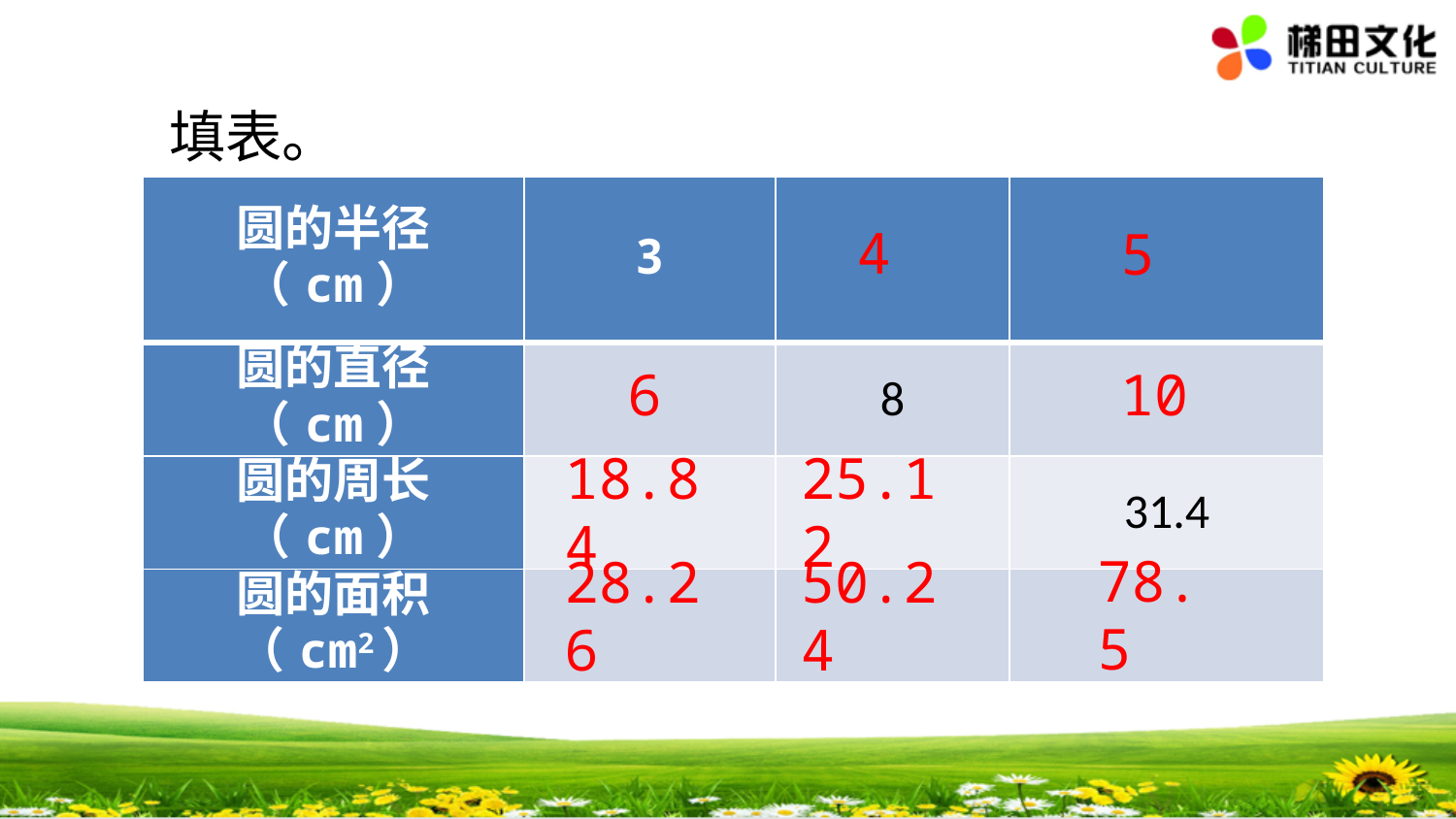

填表。

| 圆的半径（cm） | 3 |  |  |
| --- | --- | --- | --- |
| 圆的直径（cm） |  | 8 |  |
| 圆的周长（cm） |  |  | 31.4 |
| 圆的面积（cm2） |  |  |  |
4
5
6
10
18.84
25.12
78.5
28.26
50.24